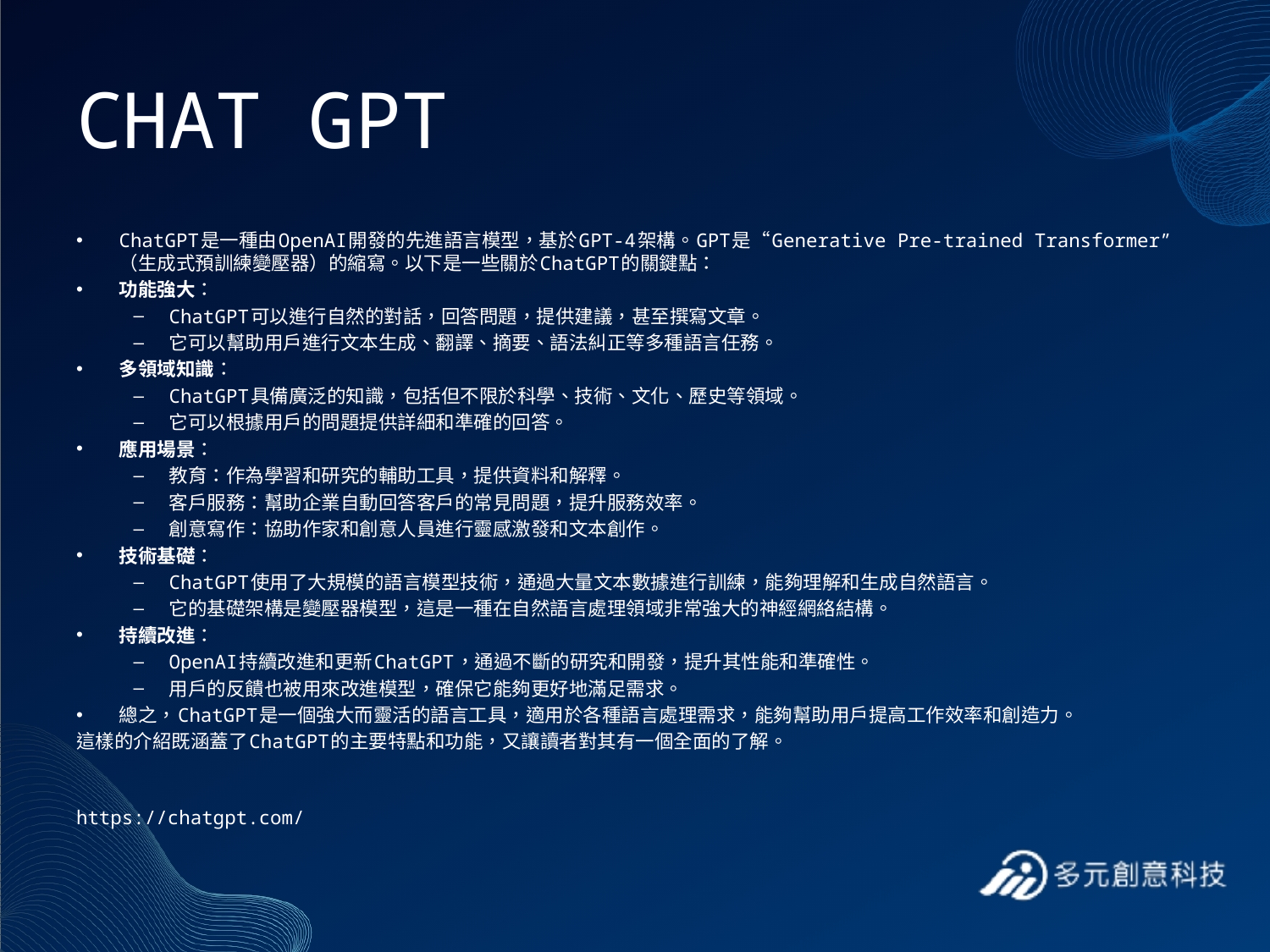

# CHAT GPT
ChatGPT是一種由OpenAI開發的先進語言模型，基於GPT-4架構。GPT是“Generative Pre-trained Transformer”（生成式預訓練變壓器）的縮寫。以下是一些關於ChatGPT的關鍵點：
功能強大：
ChatGPT可以進行自然的對話，回答問題，提供建議，甚至撰寫文章。
它可以幫助用戶進行文本生成、翻譯、摘要、語法糾正等多種語言任務。
多領域知識：
ChatGPT具備廣泛的知識，包括但不限於科學、技術、文化、歷史等領域。
它可以根據用戶的問題提供詳細和準確的回答。
應用場景：
教育：作為學習和研究的輔助工具，提供資料和解釋。
客戶服務：幫助企業自動回答客戶的常見問題，提升服務效率。
創意寫作：協助作家和創意人員進行靈感激發和文本創作。
技術基礎：
ChatGPT使用了大規模的語言模型技術，通過大量文本數據進行訓練，能夠理解和生成自然語言。
它的基礎架構是變壓器模型，這是一種在自然語言處理領域非常強大的神經網絡結構。
持續改進：
OpenAI持續改進和更新ChatGPT，通過不斷的研究和開發，提升其性能和準確性。
用戶的反饋也被用來改進模型，確保它能夠更好地滿足需求。
總之，ChatGPT是一個強大而靈活的語言工具，適用於各種語言處理需求，能夠幫助用戶提高工作效率和創造力。
這樣的介紹既涵蓋了ChatGPT的主要特點和功能，又讓讀者對其有一個全面的了解。

https://chatgpt.com/